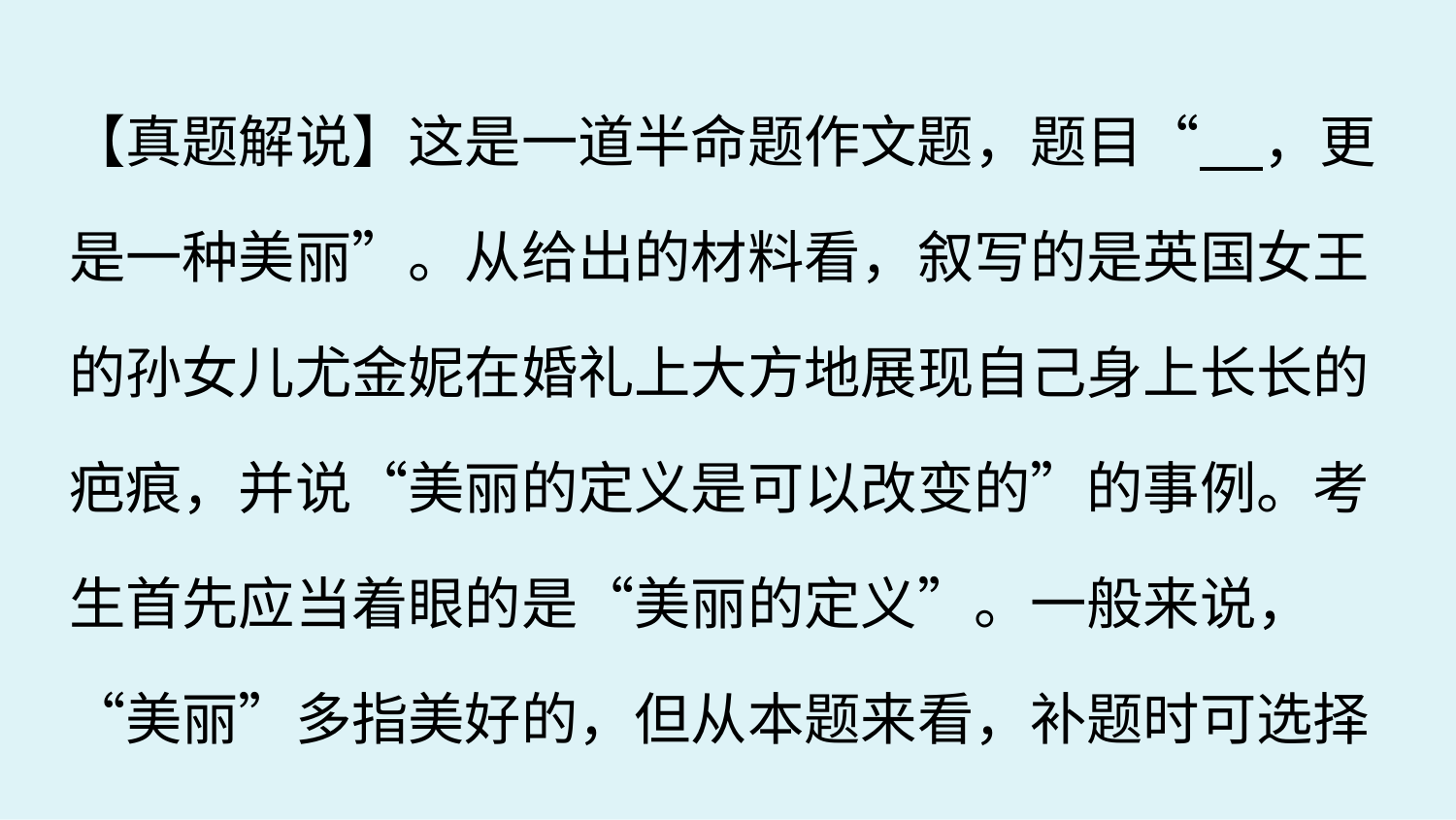

【真题解说】这是一道半命题作文题，题目“     ，更是一种美丽”。从给出的材料看，叙写的是英国女王的孙女儿尤金妮在婚礼上大方地展现自己身上长长的疤痕，并说“美丽的定义是可以改变的”的事例。考生首先应当着眼的是“美丽的定义”。一般来说，“美丽”多指美好的，但从本题来看，补题时可选择